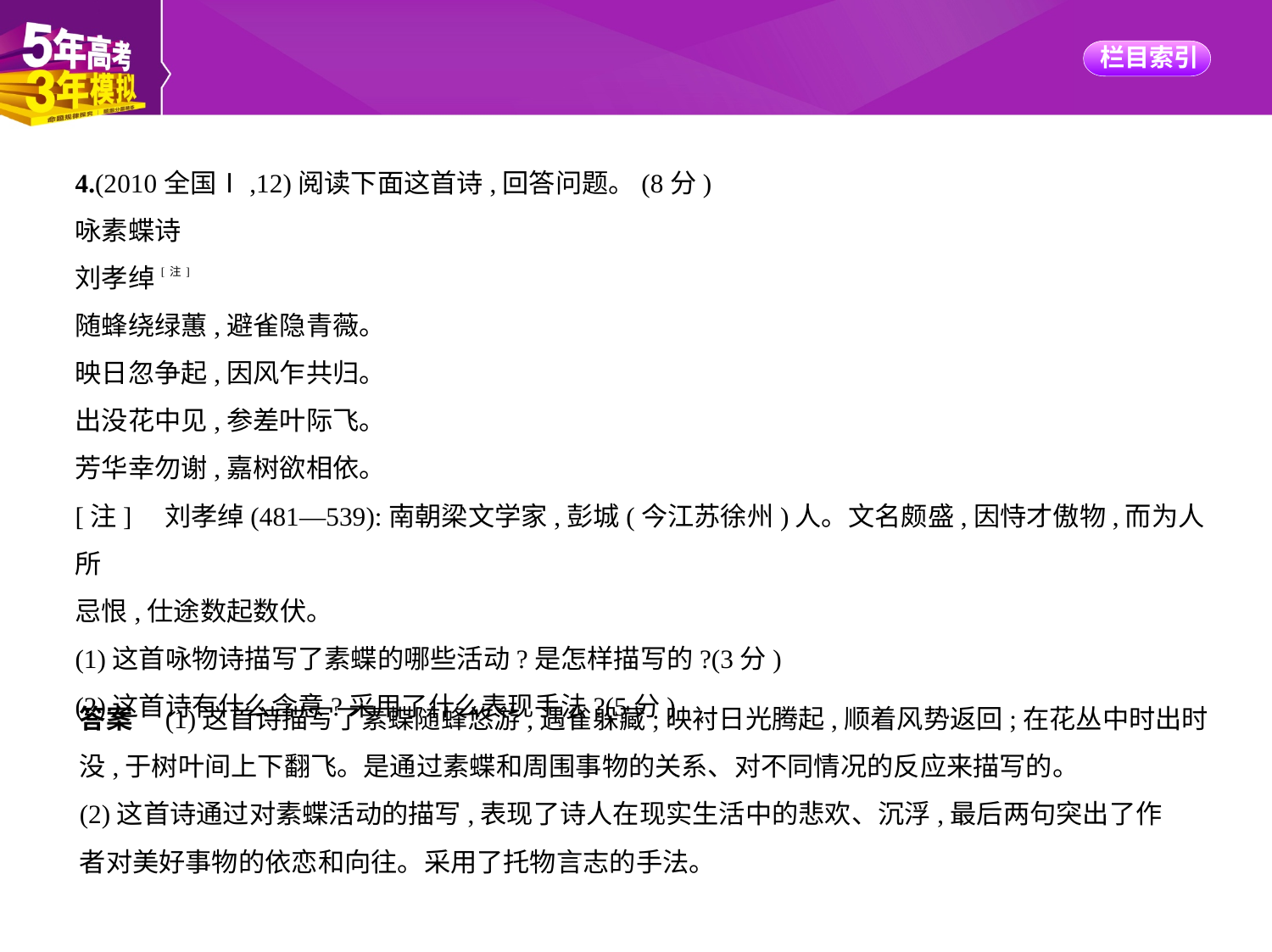

4.(2010全国Ⅰ,12)阅读下面这首诗,回答问题。(8分)
咏素蝶诗
刘孝绰[注]
随蜂绕绿蕙,避雀隐青薇。
映日忽争起,因风乍共归。
出没花中见,参差叶际飞。
芳华幸勿谢,嘉树欲相依。
[注]    刘孝绰(481—539):南朝梁文学家,彭城(今江苏徐州)人。文名颇盛,因恃才傲物,而为人所
忌恨,仕途数起数伏。
(1)这首咏物诗描写了素蝶的哪些活动?是怎样描写的?(3分)
(2)这首诗有什么含意?采用了什么表现手法?(5分)
答案　(1)这首诗描写了素蝶随蜂悠游,遇雀躲藏;映衬日光腾起,顺着风势返回;在花丛中时出时
没,于树叶间上下翻飞。是通过素蝶和周围事物的关系、对不同情况的反应来描写的。
(2)这首诗通过对素蝶活动的描写,表现了诗人在现实生活中的悲欢、沉浮,最后两句突出了作
者对美好事物的依恋和向往。采用了托物言志的手法。